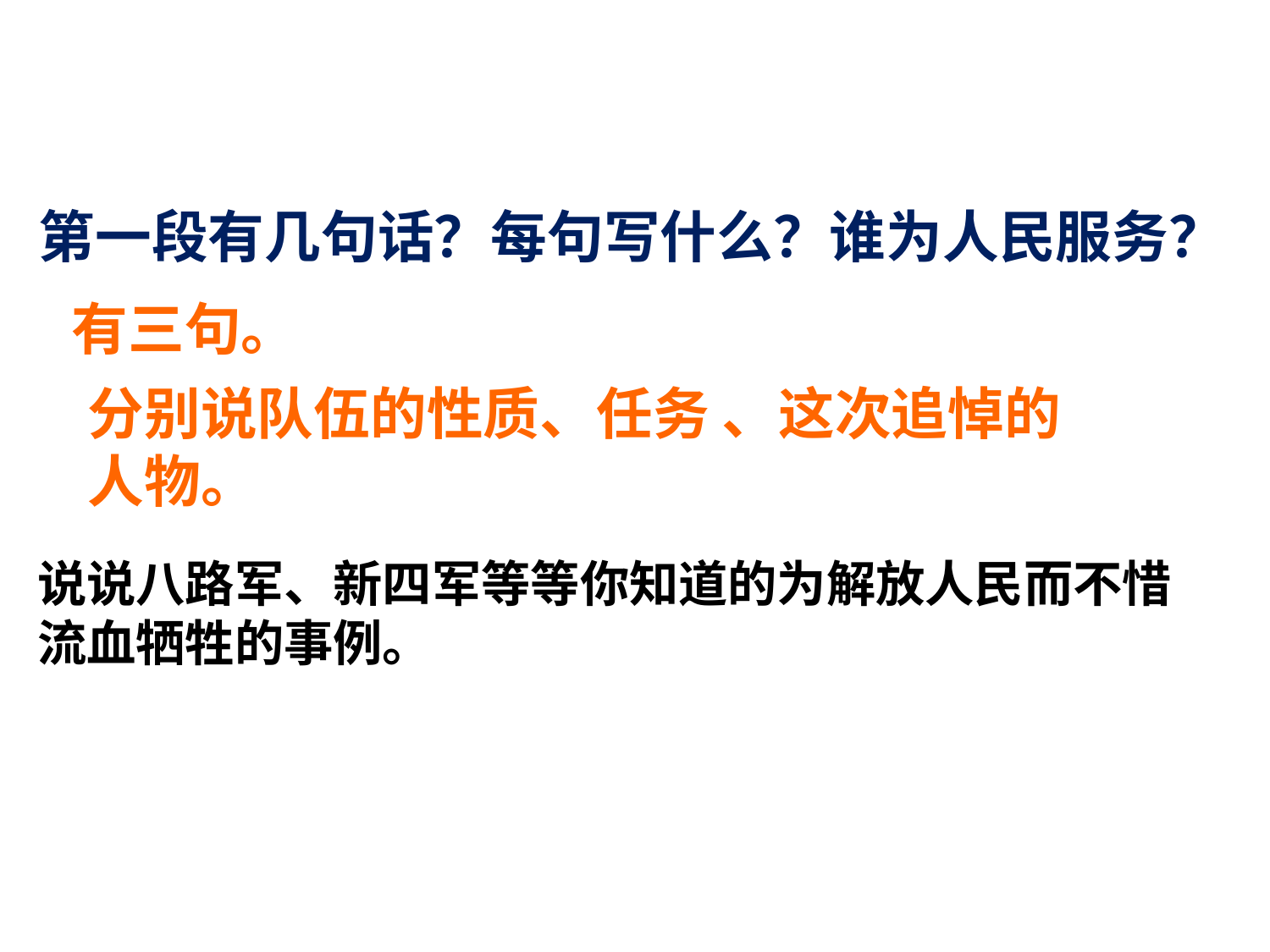

第一段有几句话？每句写什么？谁为人民服务？
有三句。
分别说队伍的性质、任务 、这次追悼的人物。

说说八路军、新四军等等你知道的为解放人民而不惜流血牺牲的事例。